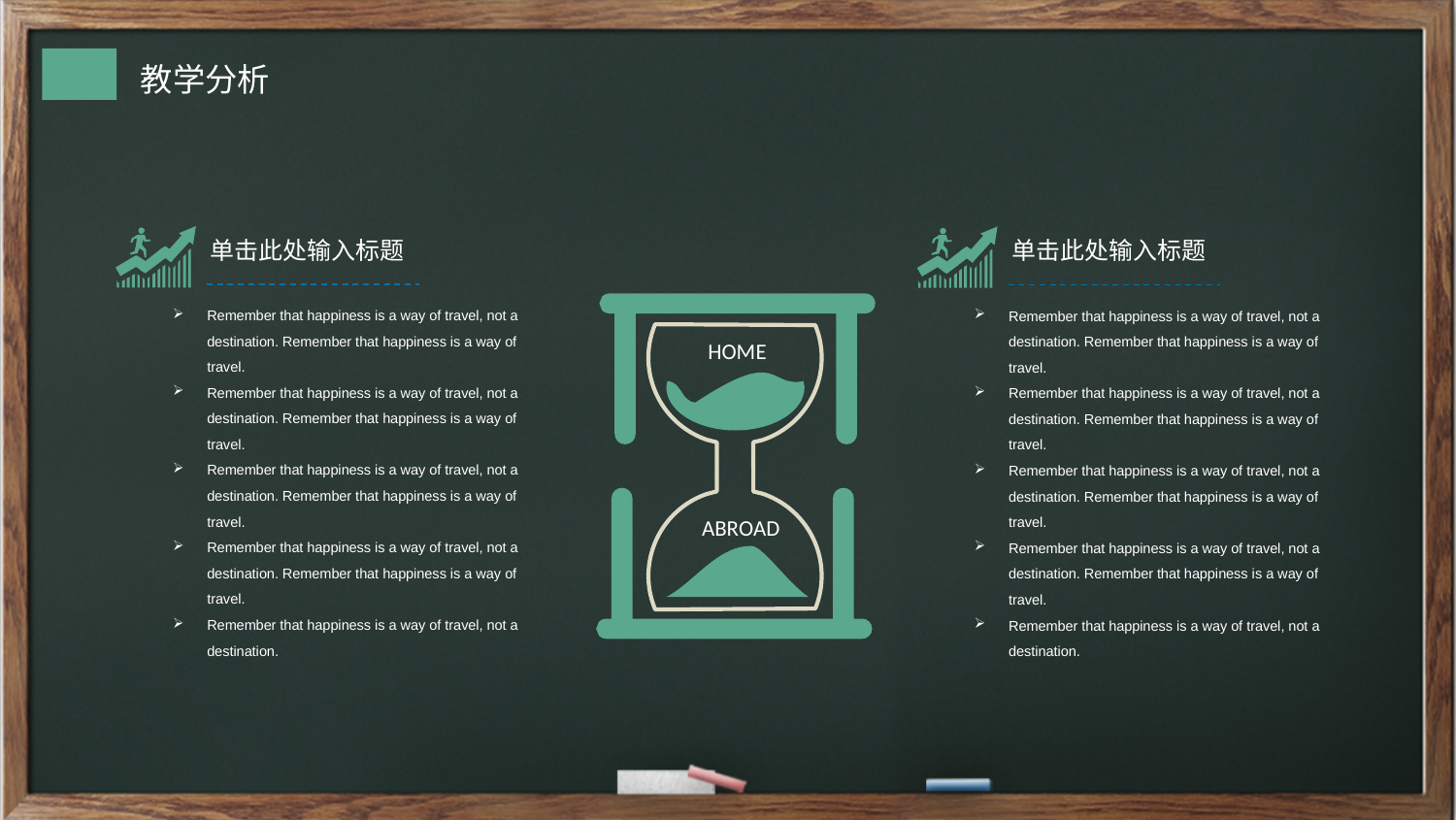

单击此处输入标题
单击此处输入标题
Remember that happiness is a way of travel, not a destination. Remember that happiness is a way of travel.
Remember that happiness is a way of travel, not a destination. Remember that happiness is a way of travel.
Remember that happiness is a way of travel, not a destination. Remember that happiness is a way of travel.
Remember that happiness is a way of travel, not a destination. Remember that happiness is a way of travel.
Remember that happiness is a way of travel, not a destination.

Remember that happiness is a way of travel, not a destination. Remember that happiness is a way of travel.
Remember that happiness is a way of travel, not a destination. Remember that happiness is a way of travel.
Remember that happiness is a way of travel, not a destination. Remember that happiness is a way of travel.
Remember that happiness is a way of travel, not a destination. Remember that happiness is a way of travel.
Remember that happiness is a way of travel, not a destination.

HOME
ABROAD